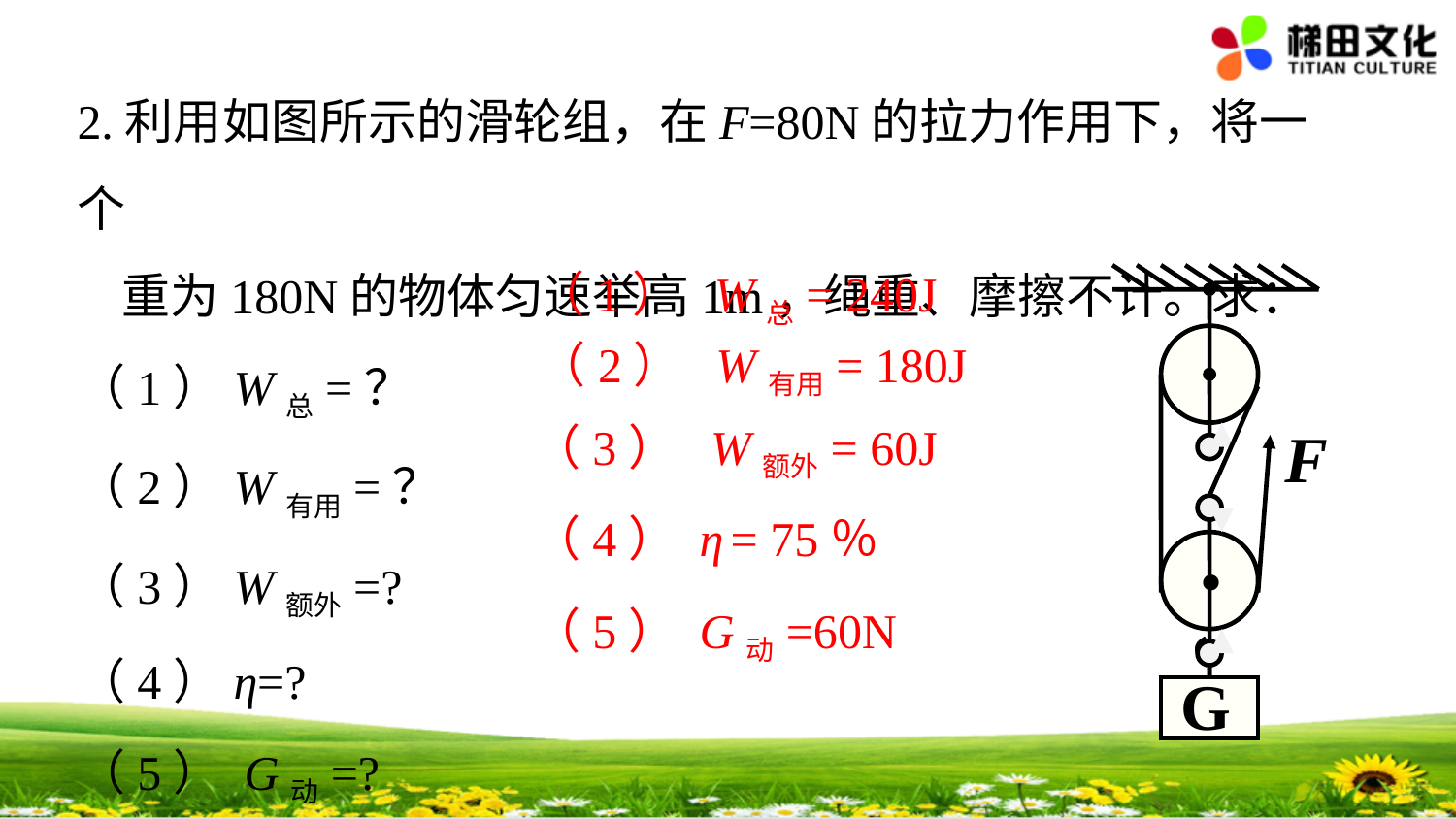

2.利用如图所示的滑轮组，在F=80N的拉力作用下，将一个
   重为180N的物体匀速举高1m，绳重、摩擦不计。求：
（1）W总=？
（2）W有用=？
（3）W额外=?
（4）η=?
（5） G动=?
（1）  W总= 240J

F

.

G

       （2）  W有用= 180J
       （3）  W额外= 60J
       （4） η = 75％
       （5） G动=60N